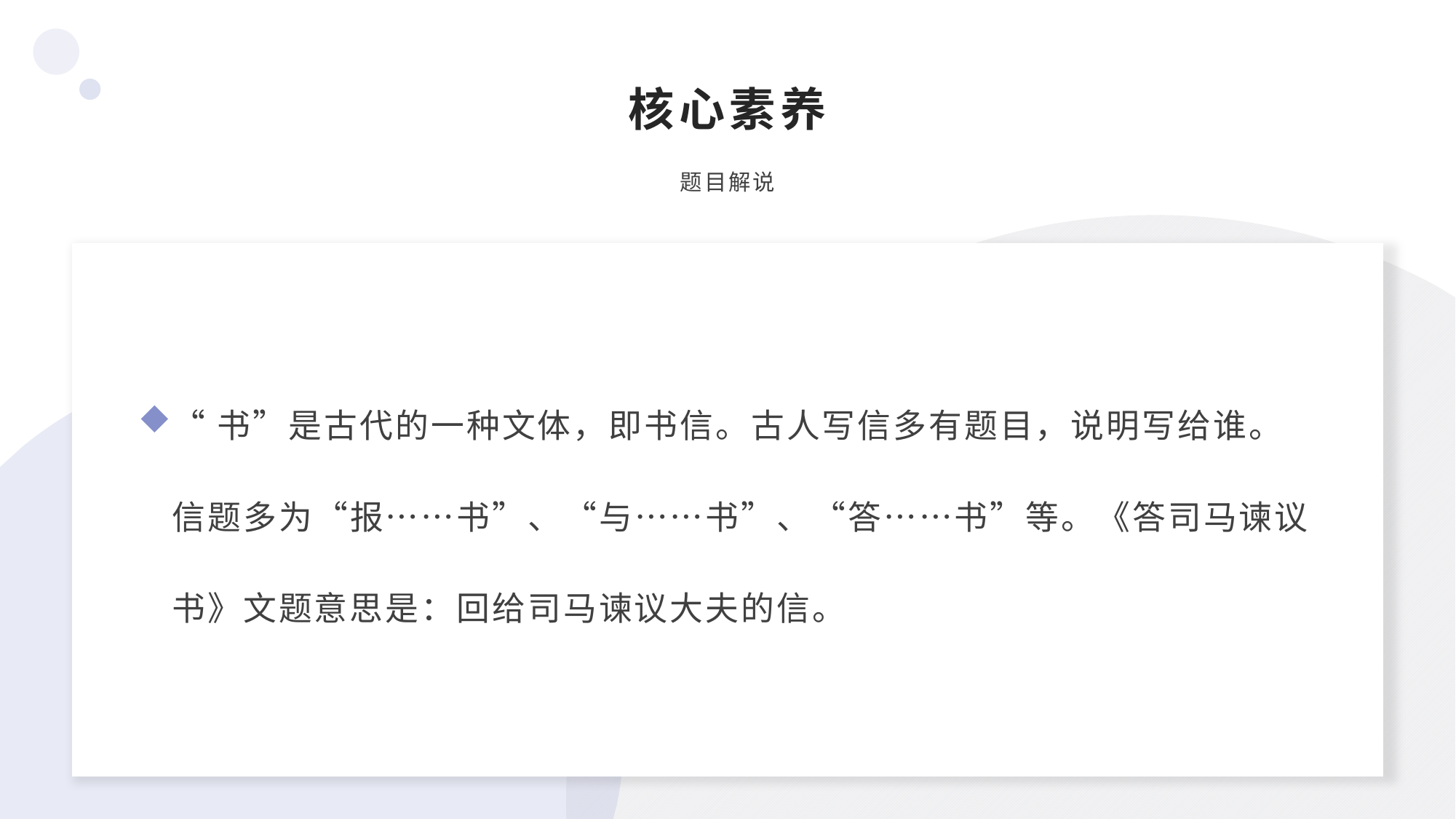

核心素养

题目解说

“书”是古代的一种文体，即书信。古人写信多有题目，说明写给谁。信题多为“报……书”、“与……书”、“答……书”等。《答司马谏议书》文题意思是：回给司马谏议大夫的信。